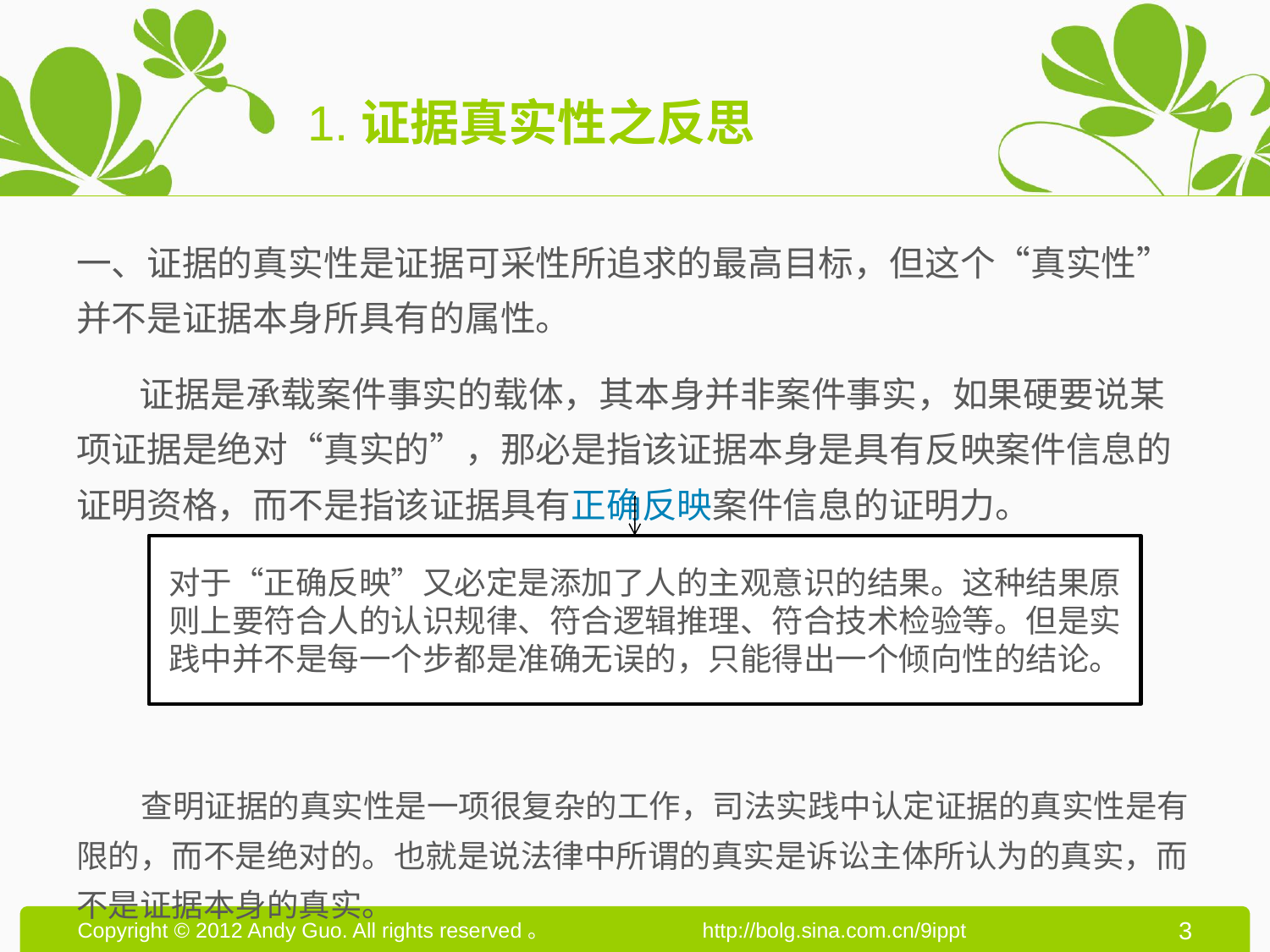

# 1.证据真实性之反思
一、证据的真实性是证据可采性所追求的最高目标，但这个“真实性”并不是证据本身所具有的属性。
       证据是承载案件事实的载体，其本身并非案件事实，如果硬要说某项证据是绝对“真实的”，那必是指该证据本身是具有反映案件信息的证明资格，而不是指该证据具有正确反映案件信息的证明力。

        查明证据的真实性是一项很复杂的工作，司法实践中认定证据的真实性是有限的，而不是绝对的。也就是说法律中所谓的真实是诉讼主体所认为的真实，而不是证据本身的真实。

对于“正确反映”又必定是添加了人的主观意识的结果。这种结果原则上要符合人的认识规律、符合逻辑推理、符合技术检验等。但是实践中并不是每一个步都是准确无误的，只能得出一个倾向性的结论。

3